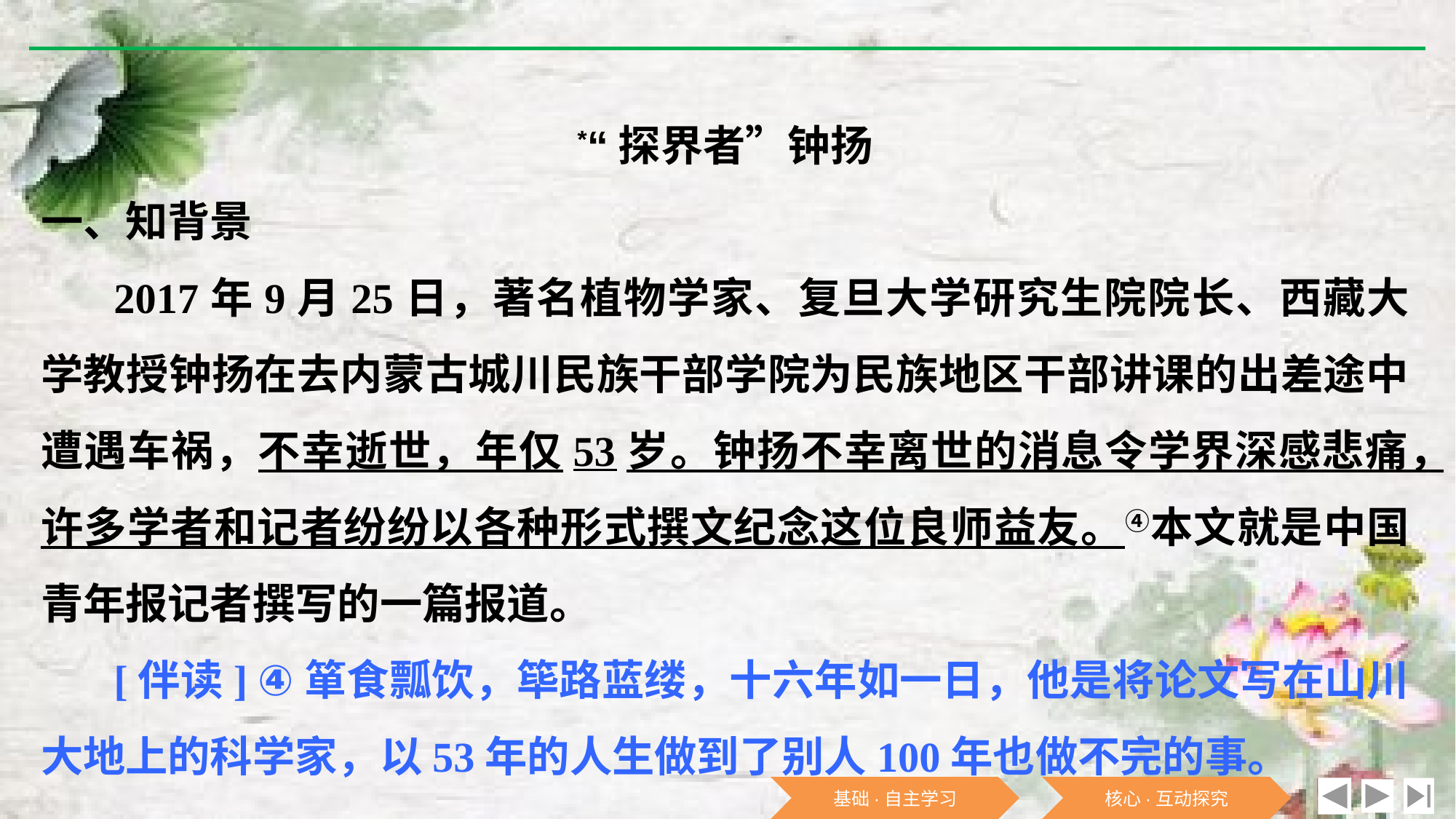

*“探界者”钟扬
一、知背景
2017年9月25日，著名植物学家、复旦大学研究生院院长、西藏大学教授钟扬在去内蒙古城川民族干部学院为民族地区干部讲课的出差途中遭遇车祸，不幸逝世，年仅53岁。钟扬不幸离世的消息令学界深感悲痛，许多学者和记者纷纷以各种形式撰文纪念这位良师益友。④本文就是中国青年报记者撰写的一篇报道。
[伴读] ④箪食瓢饮，筚路蓝缕，十六年如一日，他是将论文写在山川大地上的科学家，以53年的人生做到了别人100年也做不完的事。